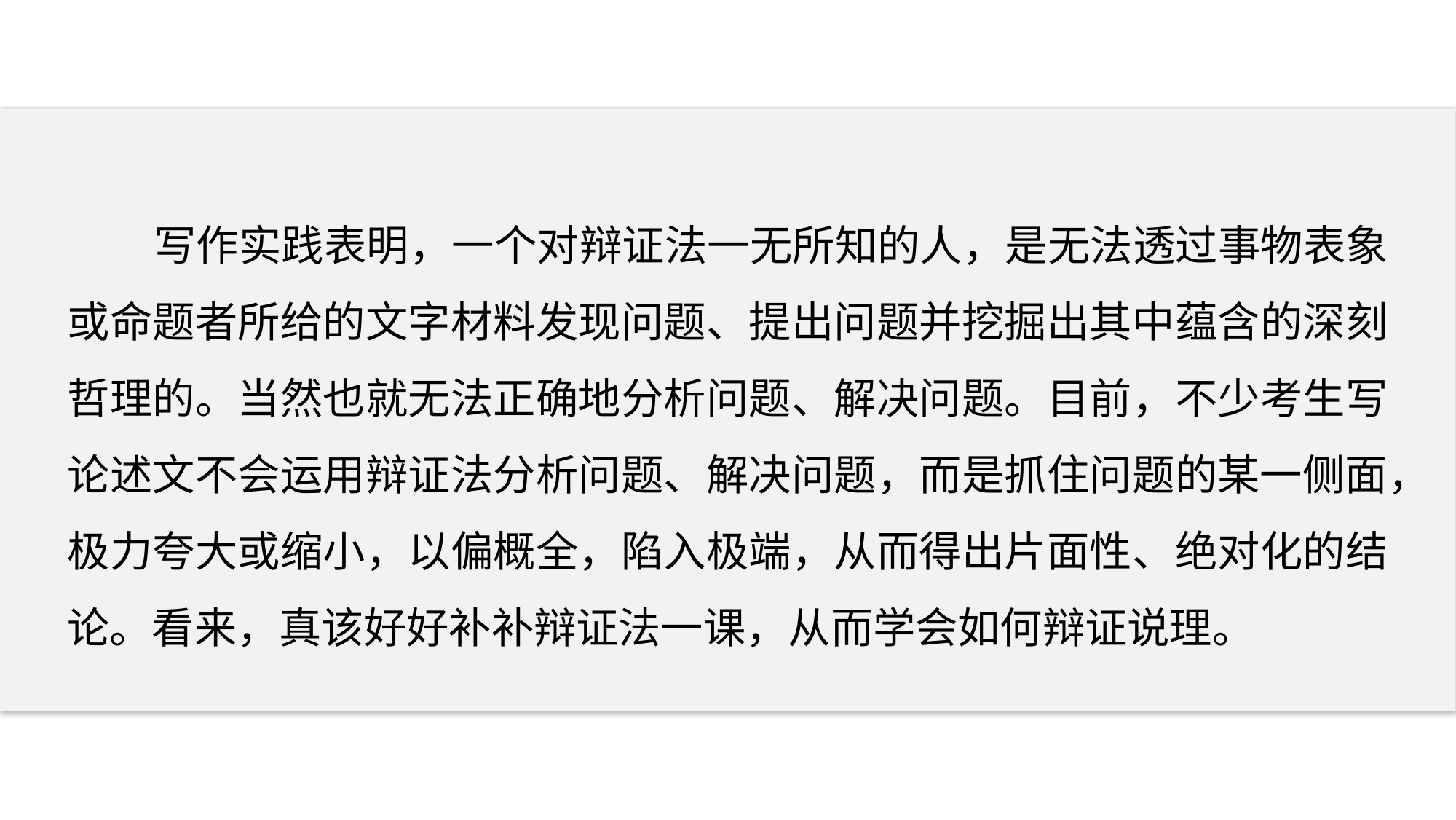

写作实践表明，一个对辩证法一无所知的人，是无法透过事物表象或命题者所给的文字材料发现问题、提出问题并挖掘出其中蕴含的深刻哲理的。当然也就无法正确地分析问题、解决问题。目前，不少考生写论述文不会运用辩证法分析问题、解决问题，而是抓住问题的某一侧面，极力夸大或缩小，以偏概全，陷入极端，从而得出片面性、绝对化的结论。看来，真该好好补补辩证法一课，从而学会如何辩证说理。